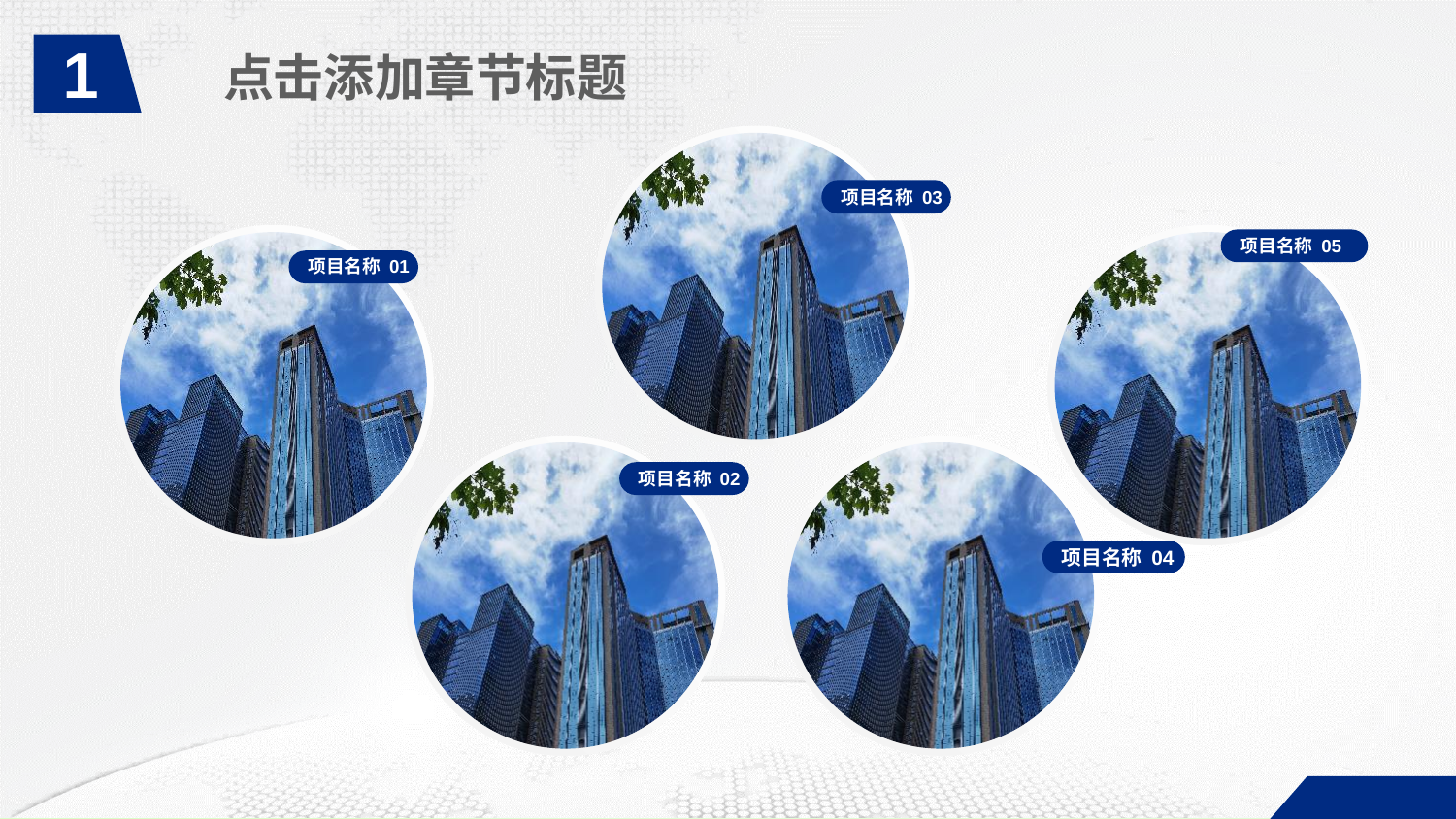

1
点击添加章节标题

项目名称 03

项目名称 05
项目名称 01

项目名称 02
项目名称 04